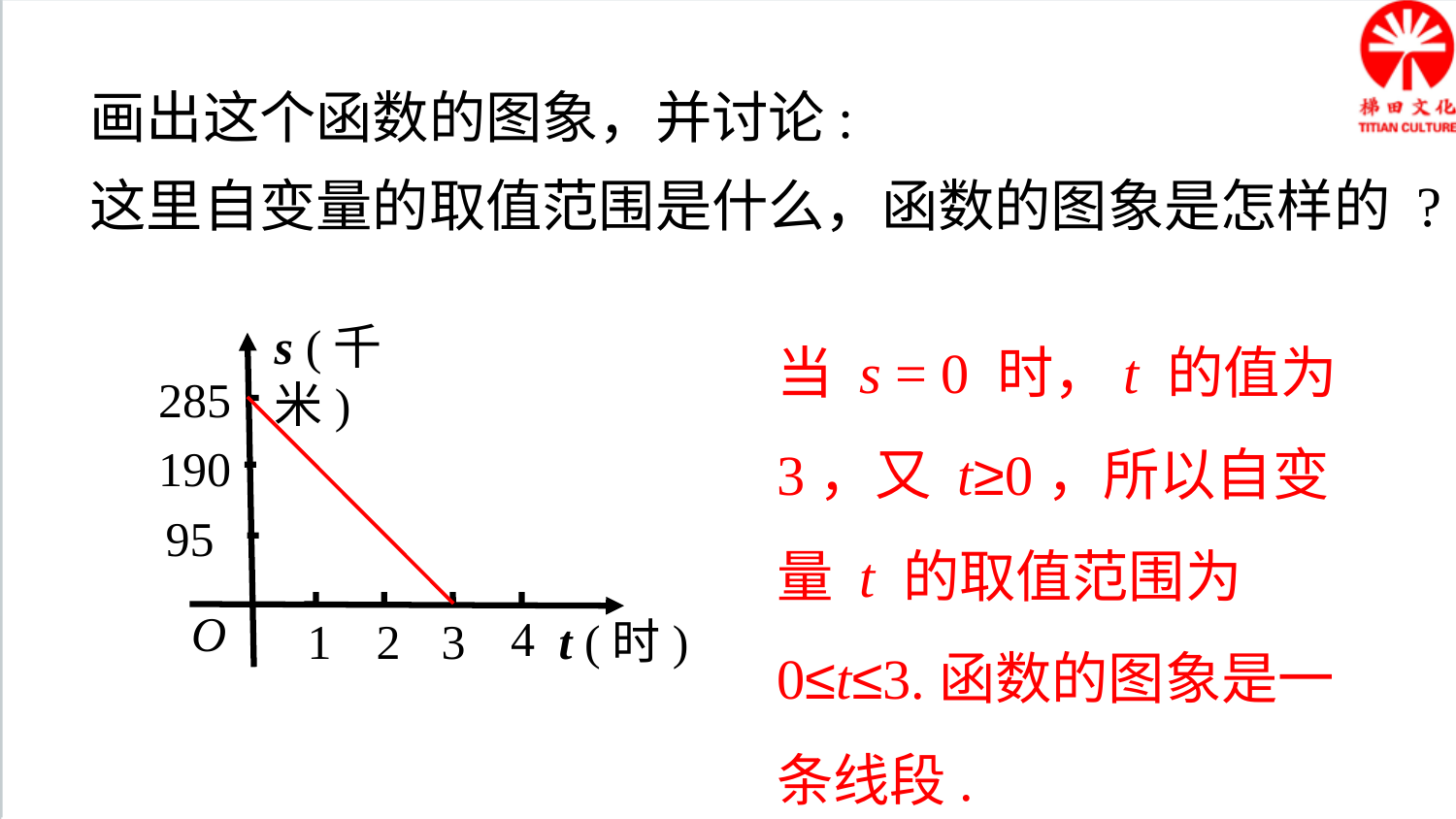

画出这个函数的图象，并讨论:
这里自变量的取值范围是什么，函数的图象是怎样的 ?
当 s = 0 时，t 的值为 3，又 t≥0，所以自变量 t 的取值范围为 0≤t≤3.函数的图象是一条线段.
s (千米)

285

190

95

O
4
1
2
3
t (时)